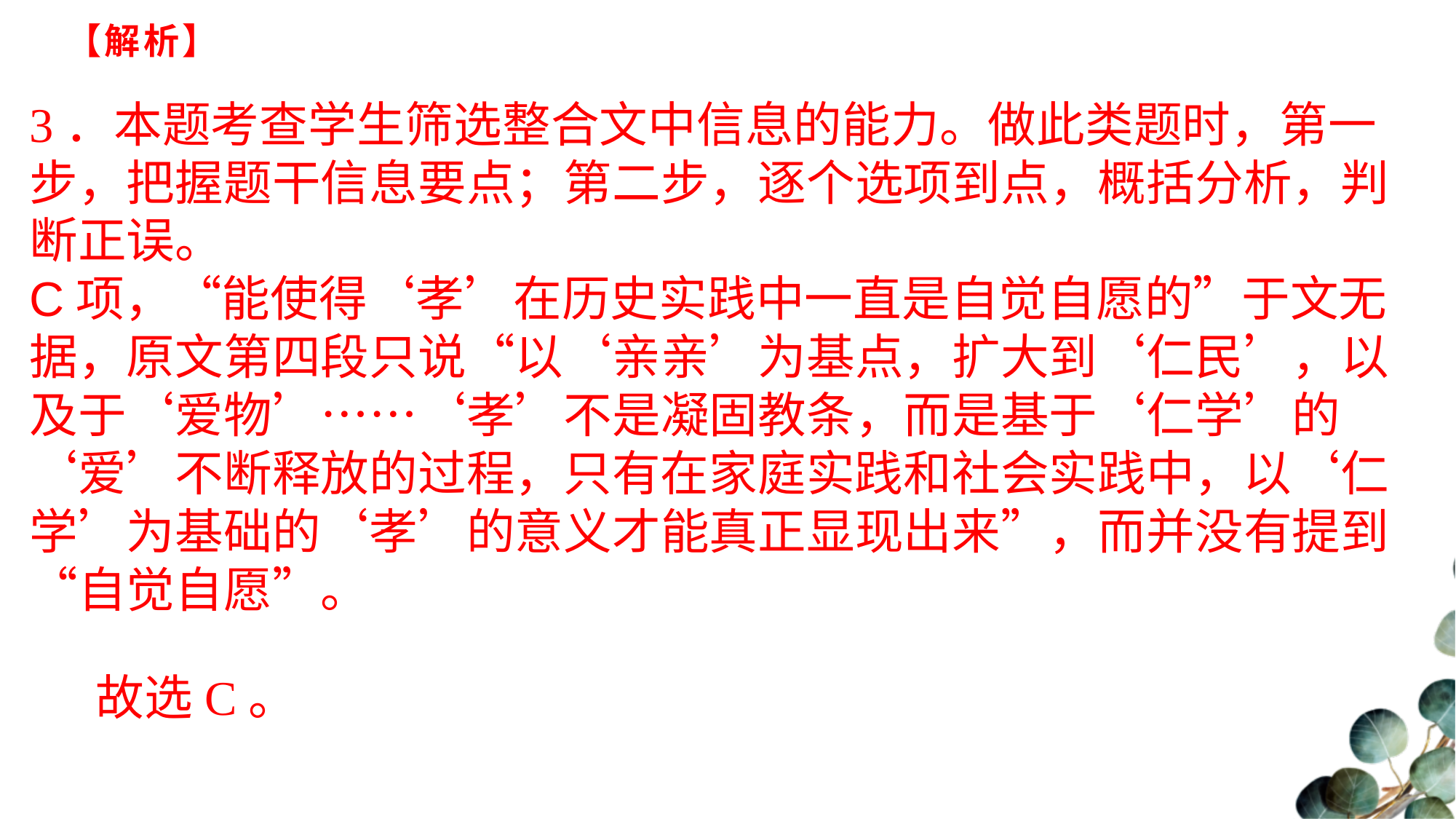

# 【解析】
3．本题考查学生筛选整合文中信息的能力。做此类题时，第一步，把握题干信息要点；第二步，逐个选项到点，概括分析，判断正误。C项，“能使得‘孝’在历史实践中一直是自觉自愿的”于文无据，原文第四段只说“以‘亲亲’为基点，扩大到‘仁民’，以及于‘爱物’……‘孝’不是凝固教条，而是基于‘仁学’的‘爱’不断释放的过程，只有在家庭实践和社会实践中，以‘仁学’为基础的‘孝’的意义才能真正显现出来”，而并没有提到“自觉自愿”。
故选C。